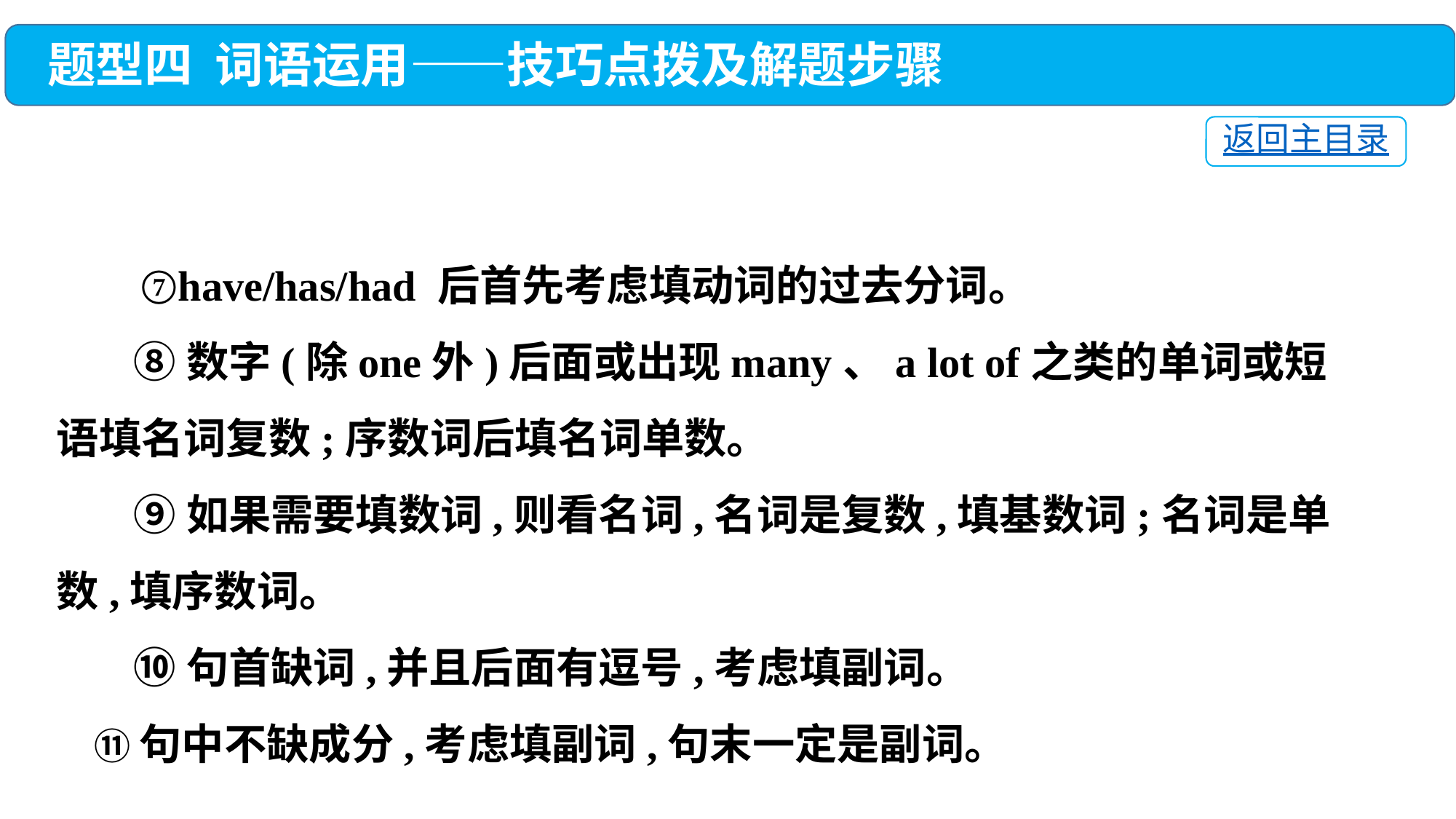

题型四  词语运用——技巧点拨及解题步骤
返回主目录
        ⑦have/has/had 后首先考虑填动词的过去分词。
        ⑧数字(除one外)后面或出现many、a lot of之类的单词或短语填名词复数;序数词后填名词单数。
        ⑨如果需要填数词,则看名词,名词是复数,填基数词;名词是单数,填序数词。
        ⑩句首缺词,并且后面有逗号,考虑填副词。
    ⑪句中不缺成分,考虑填副词,句末一定是副词。